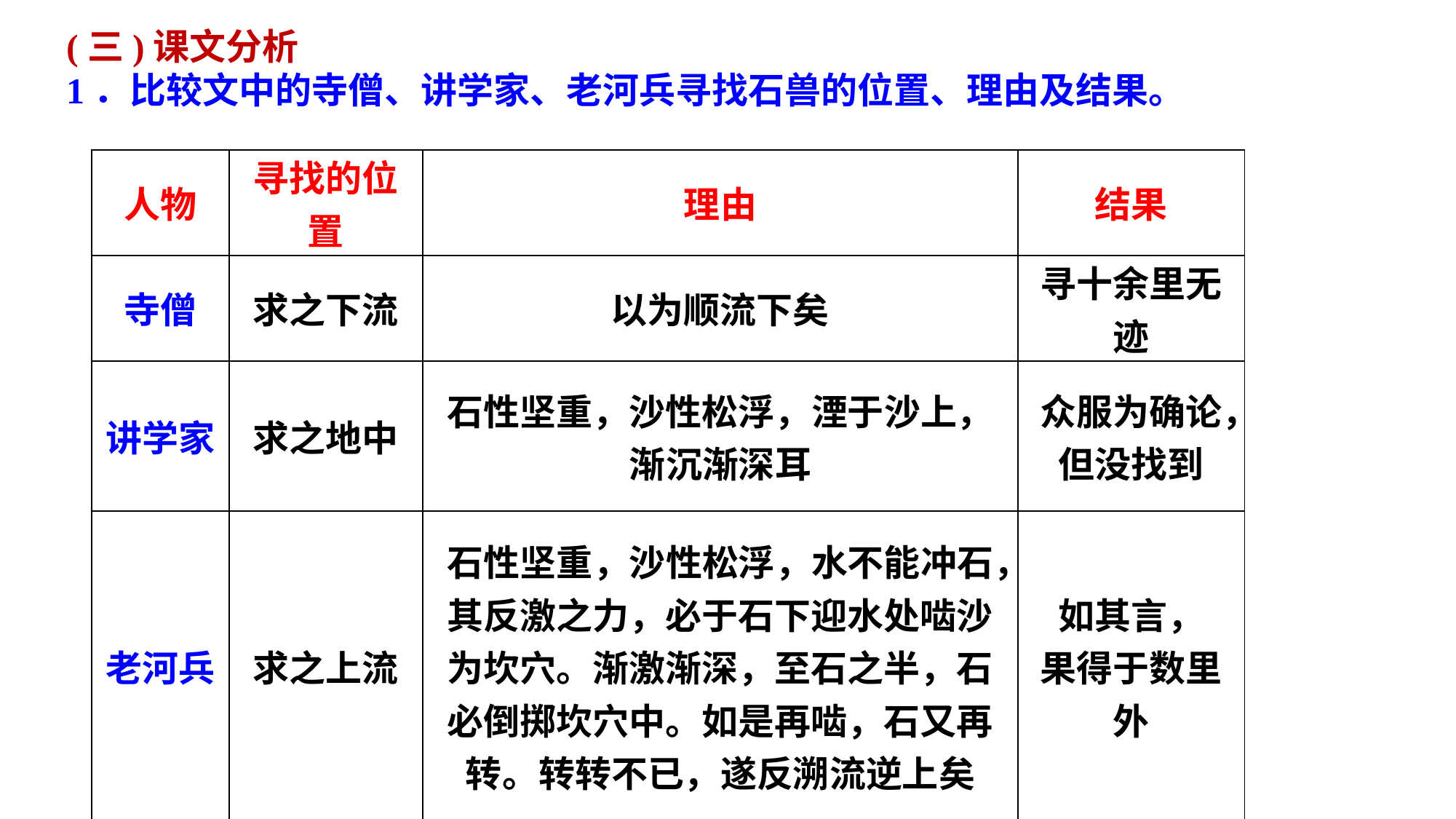

(三)课文分析
1．比较文中的寺僧、讲学家、老河兵寻找石兽的位置、理由及结果。

| 人物 | 寻找的位置 | 理由 | 结果 |
| --- | --- | --- | --- |
| 寺僧 | 求之下流 | 以为顺流下矣 | 寻十余里无迹 |
| 讲学家 | 求之地中 | 石性坚重，沙性松浮，湮于沙上，渐沉渐深耳 | 众服为确论， 但没找到 |
| 老河兵 | 求之上流 | 石性坚重，沙性松浮，水不能冲石，其反激之力，必于石下迎水处啮沙为坎穴。渐激渐深，至石之半，石必倒掷坎穴中。如是再啮，石又再转。转转不已，遂反溯流逆上矣 | 如其言， 果得于数里外 |